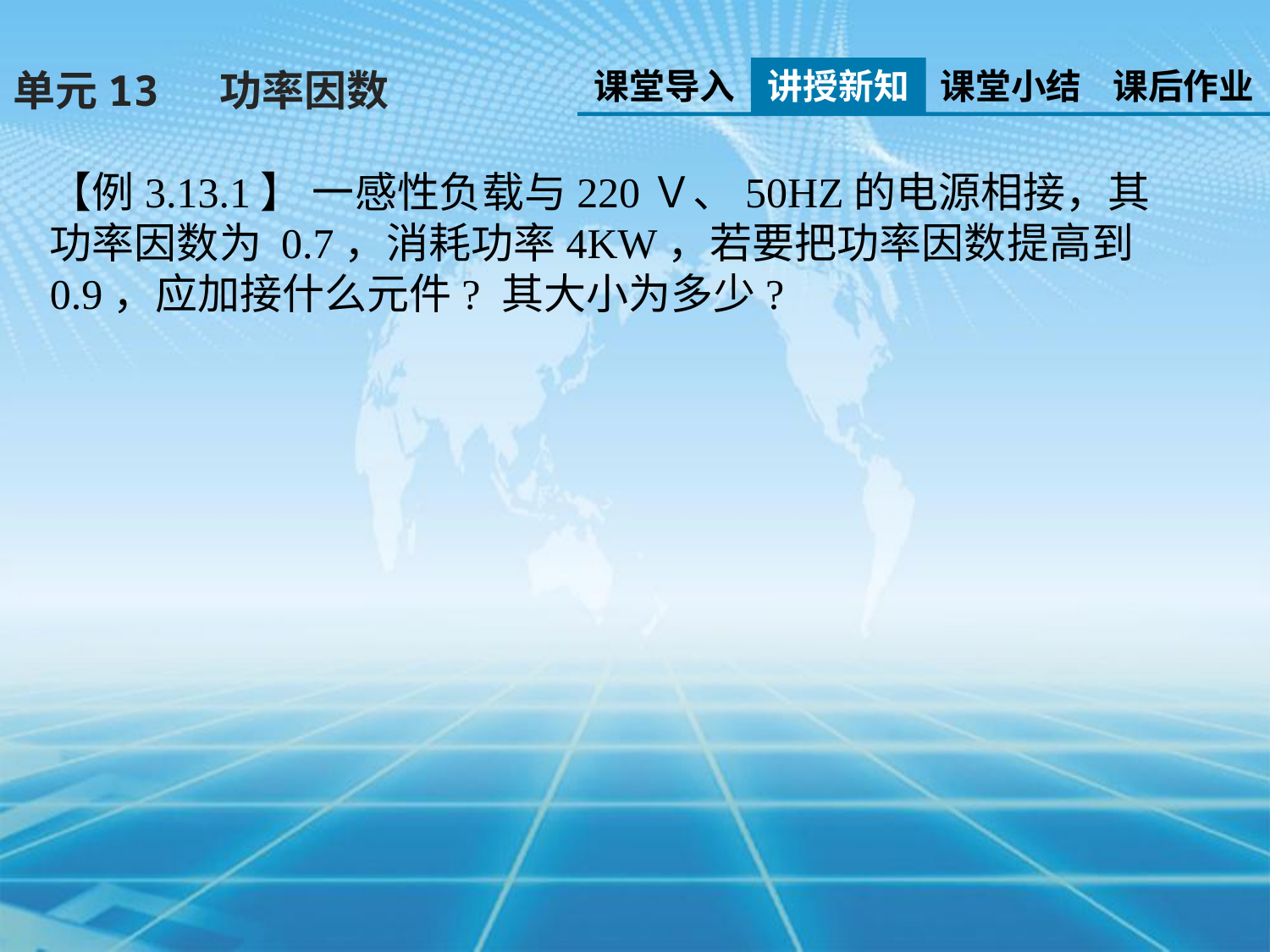

课堂导入
讲授新知
课堂小结
课后作业
单元13  功率因数
【例3.13.1】 一感性负载与220Ｖ、50HZ的电源相接，其功率因数为 0.7，消耗功率4KW，若要把功率因数提高到0.9，应加接什么元件? 其大小为多少?